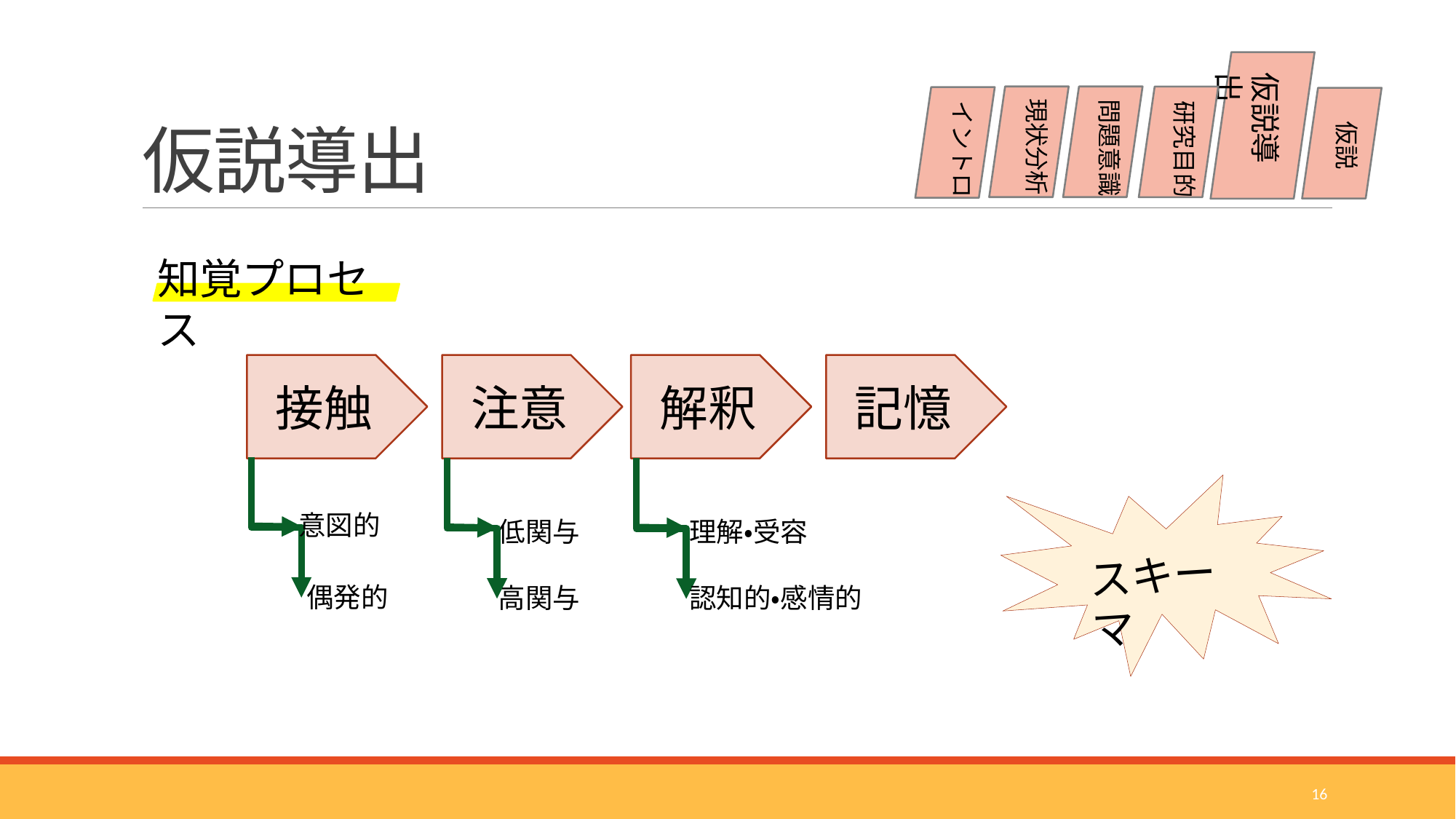

# 仮説導出

仮説導出

現状分析

問題意識
研究目的
イントロ
仮説
知覚プロセス

記憶
解釈
接触
注意
意図的
偶発的
低関与
高関与
理解・受容
認知的・感情的

スキーマ
16